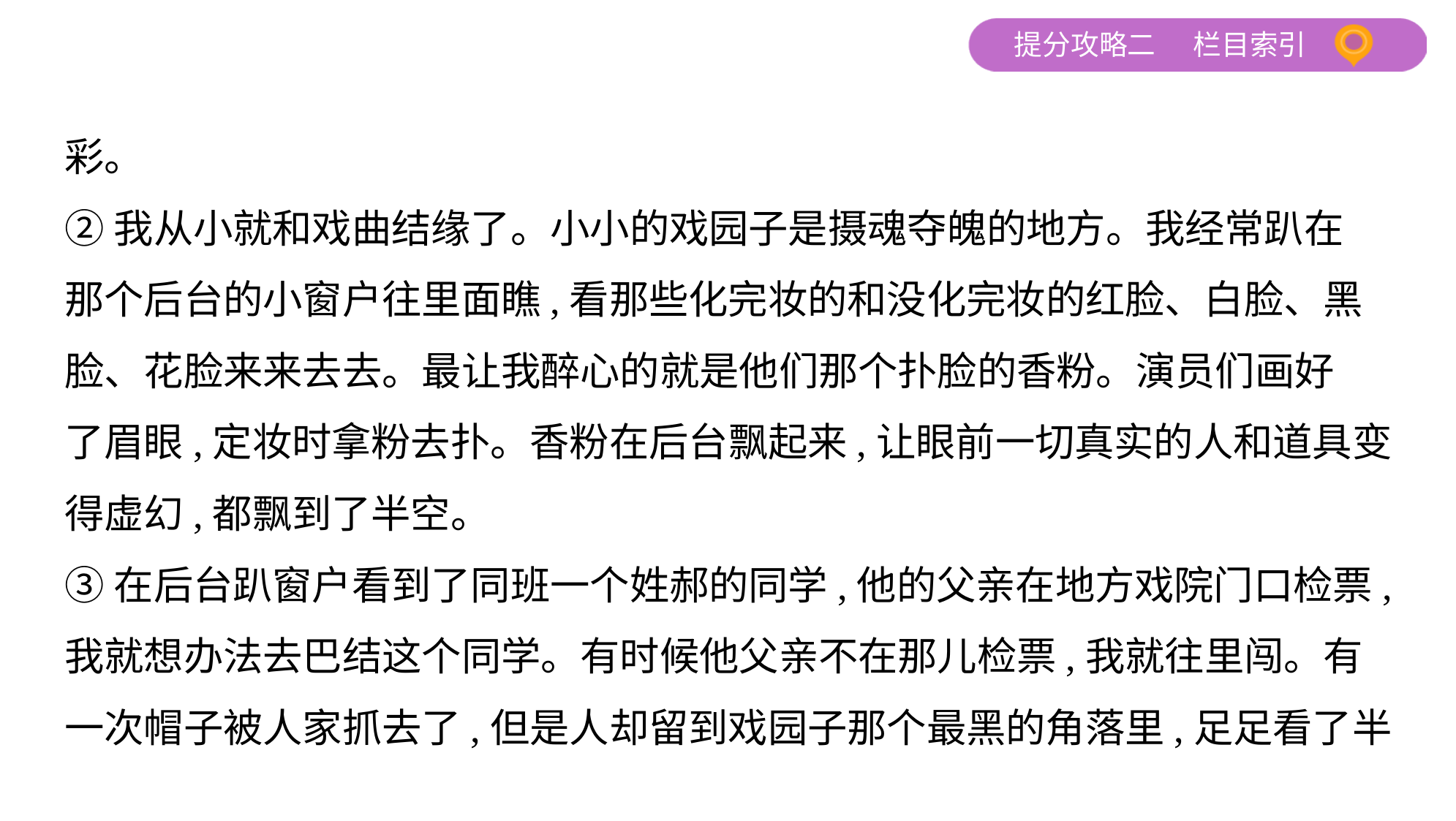

彩。
②我从小就和戏曲结缘了。小小的戏园子是摄魂夺魄的地方。我经常趴在
那个后台的小窗户往里面瞧,看那些化完妆的和没化完妆的红脸、白脸、黑
脸、花脸来来去去。最让我醉心的就是他们那个扑脸的香粉。演员们画好
了眉眼,定妆时拿粉去扑。香粉在后台飘起来,让眼前一切真实的人和道具变
得虚幻,都飘到了半空。
③在后台趴窗户看到了同班一个姓郝的同学,他的父亲在地方戏院门口检票,
我就想办法去巴结这个同学。有时候他父亲不在那儿检票,我就往里闯。有
一次帽子被人家抓去了,但是人却留到戏园子那个最黑的角落里,足足看了半